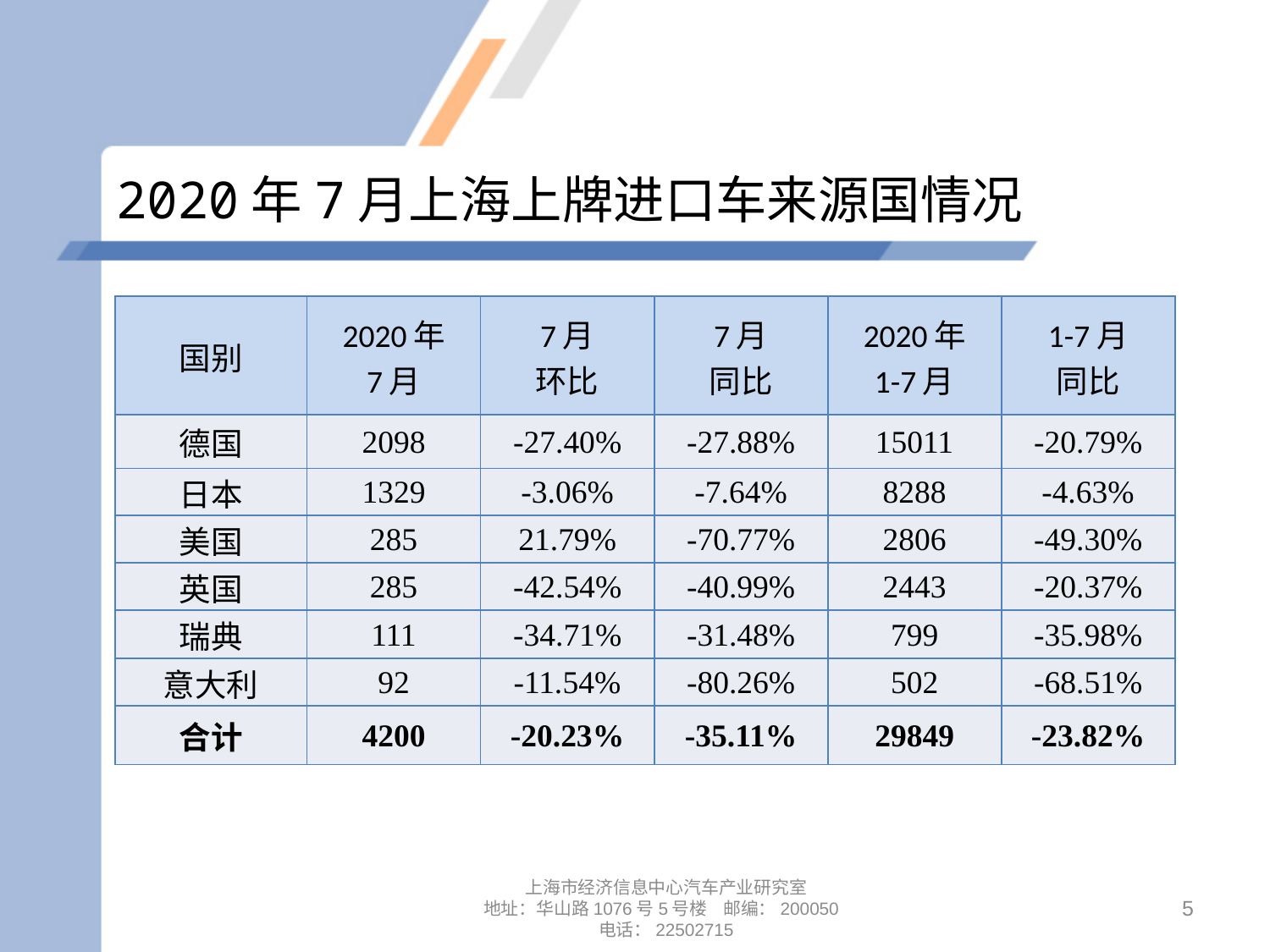

# 2020年7月上海上牌进口车来源国情况
| 国别 | 2020年 7月 | 7月 环比 | 7月 同比 | 2020年 1-7月 | 1-7月 同比 |
| --- | --- | --- | --- | --- | --- |
| 德国 | 2098 | -27.40% | -27.88% | 15011 | -20.79% |
| 日本 | 1329 | -3.06% | -7.64% | 8288 | -4.63% |
| 美国 | 285 | 21.79% | -70.77% | 2806 | -49.30% |
| 英国 | 285 | -42.54% | -40.99% | 2443 | -20.37% |
| 瑞典 | 111 | -34.71% | -31.48% | 799 | -35.98% |
| 意大利 | 92 | -11.54% | -80.26% | 502 | -68.51% |
| 合计 | 4200 | -20.23% | -35.11% | 29849 | -23.82% |
上海市经济信息中心汽车产业研究室
地址：华山路1076号5号楼    邮编：200050
电话：22502715

5